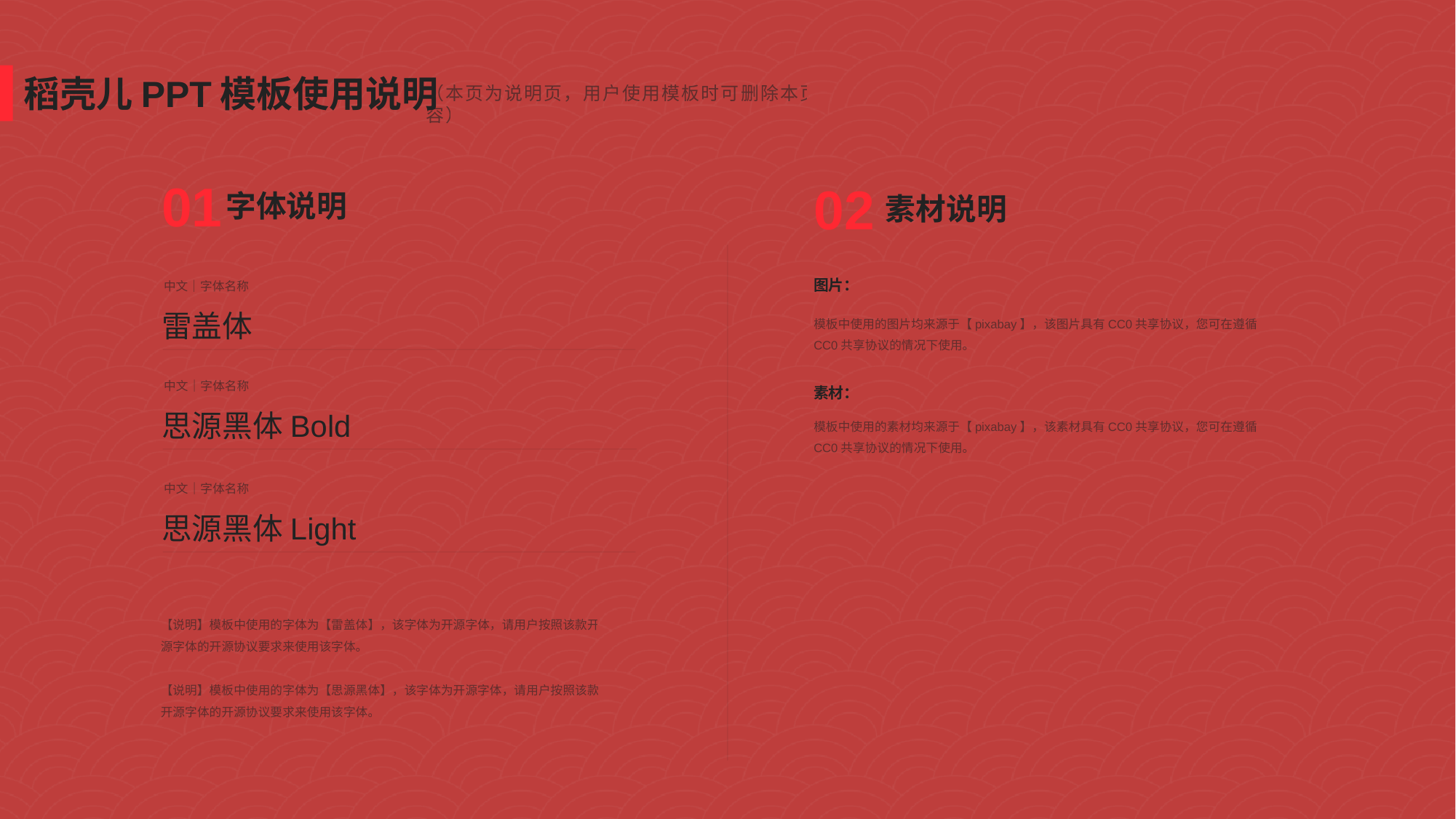

稻壳儿PPT模板使用说明
（本页为说明页，用户使用模板时可删除本页内容）
01
字体说明
02
素材说明
图片：
模板中使用的图片均来源于【pixabay】，该图片具有CC0共享协议，您可在遵循CC0共享协议的情况下使用。
中文｜字体名称
雷盖体
中文｜字体名称
思源黑体Bold
素材：
模板中使用的素材均来源于【pixabay】，该素材具有CC0共享协议，您可在遵循CC0共享协议的情况下使用。
中文｜字体名称
思源黑体Light
【说明】模板中使用的字体为【雷盖体】，该字体为开源字体，请用户按照该款开源字体的开源协议要求来使用该字体。
【说明】模板中使用的字体为【思源黑体】，该字体为开源字体，请用户按照该款开源字体的开源协议要求来使用该字体。